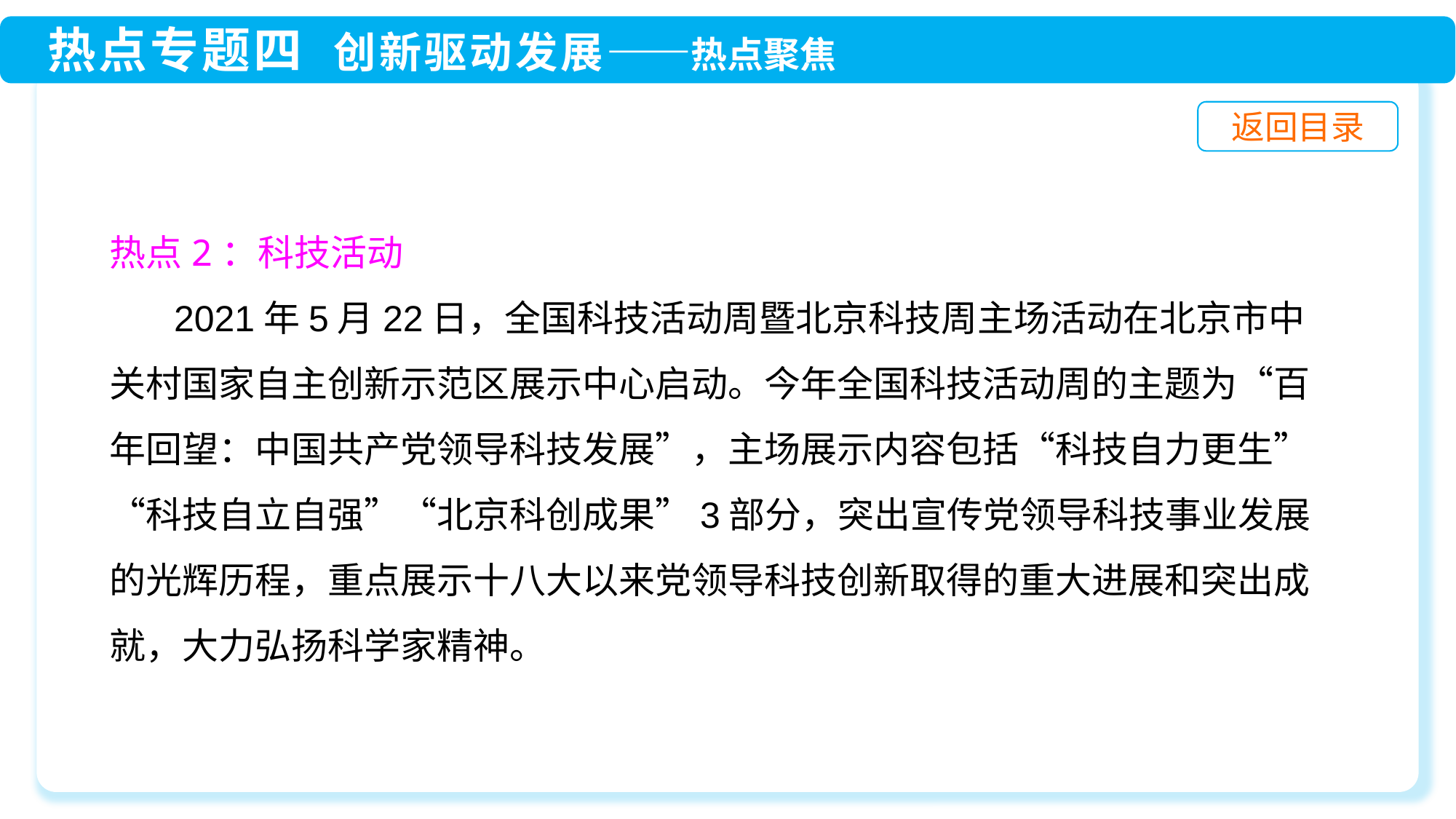

热点2：科技活动
 2021年5月22日，全国科技活动周暨北京科技周主场活动在北京市中关村国家自主创新示范区展示中心启动。今年全国科技活动周的主题为“百年回望：中国共产党领导科技发展”，主场展示内容包括“科技自力更生”“科技自立自强”“北京科创成果”3部分，突出宣传党领导科技事业发展的光辉历程，重点展示十八大以来党领导科技创新取得的重大进展和突出成就，大力弘扬科学家精神。